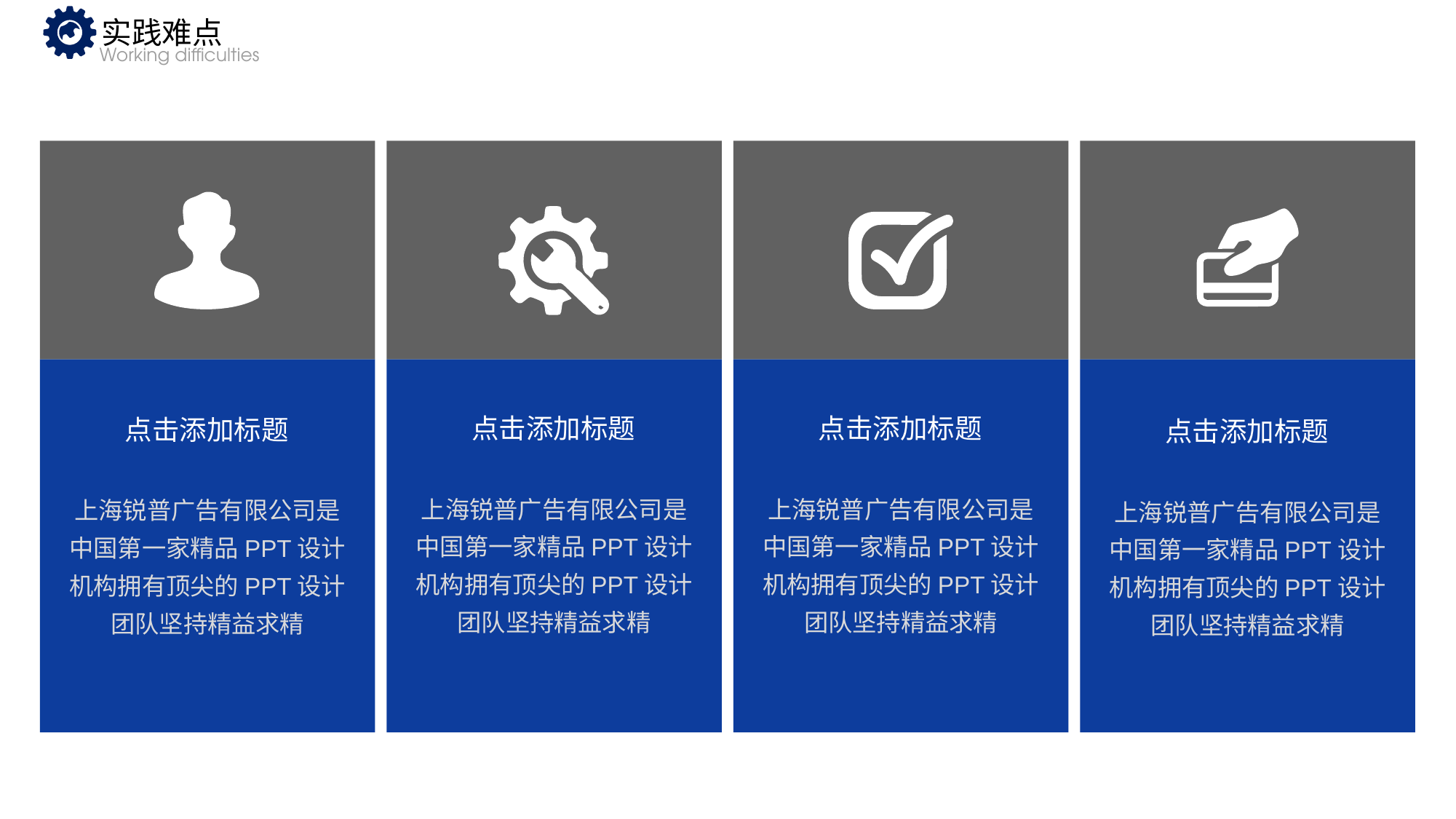

实践难点
Working difficulties

点击添加标题
点击添加标题
点击添加标题
点击添加标题
上海锐普广告有限公司是中国第一家精品PPT设计机构拥有顶尖的PPT设计团队坚持精益求精
上海锐普广告有限公司是中国第一家精品PPT设计机构拥有顶尖的PPT设计团队坚持精益求精
上海锐普广告有限公司是中国第一家精品PPT设计机构拥有顶尖的PPT设计团队坚持精益求精
上海锐普广告有限公司是中国第一家精品PPT设计机构拥有顶尖的PPT设计团队坚持精益求精